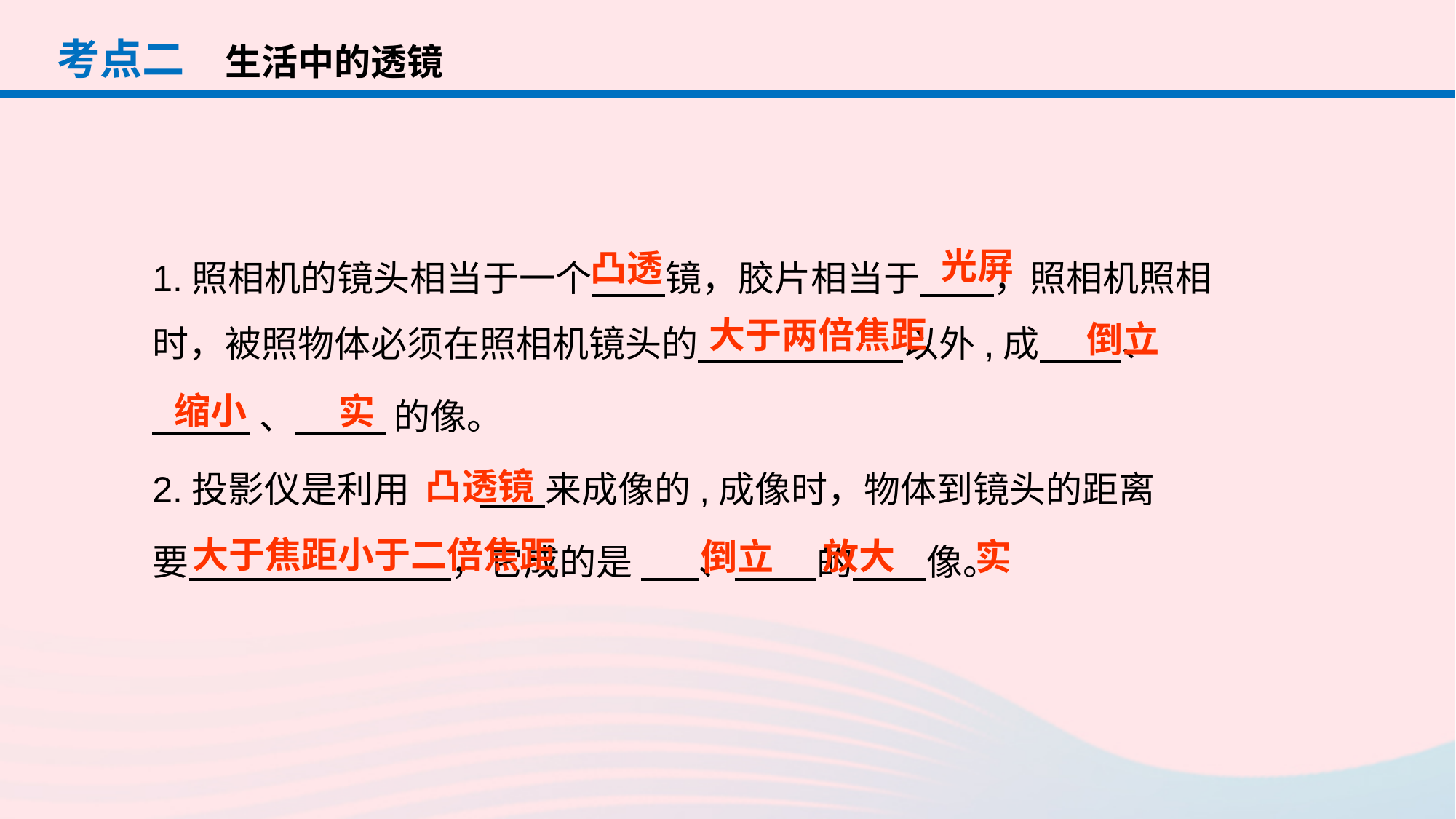

考点二
生活中的透镜

1.照相机的镜头相当于一个         镜，胶片相当于         ，照相机照相时，被照物体必须在照相机镜头的                         以外,成          、
            、            的像。
2.投影仪是利用 	        来成像的,成像时，物体到镜头的距离
要                                ，它成的是        、          的         像。
光屏
凸透
大于两倍焦距
倒立
缩小
实
凸透镜
大于焦距小于二倍焦距
放大
倒立
实